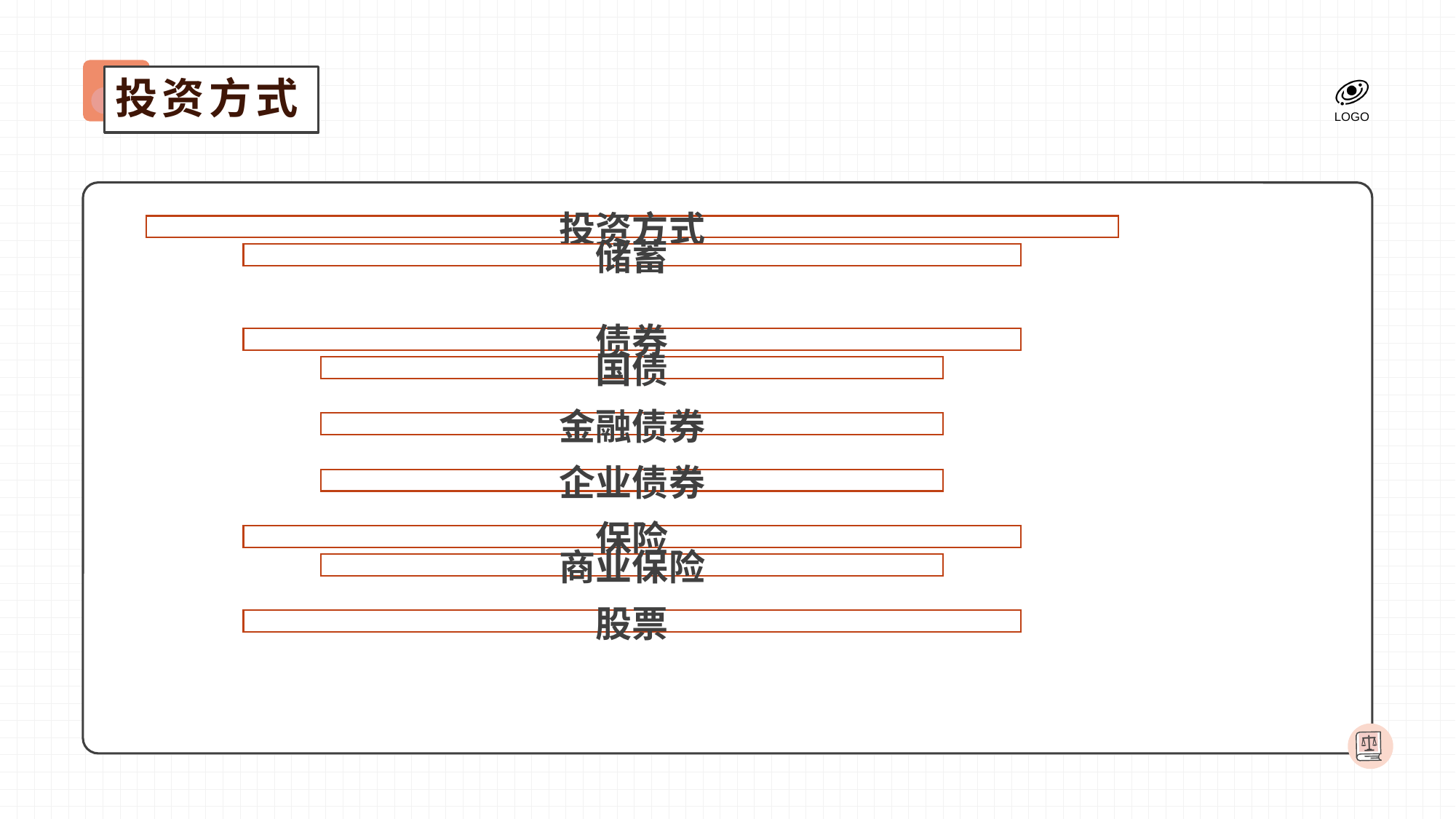

投资方式
投资方式
储蓄
债券
国债
金融债券
企业债券
保险
商业保险
股票